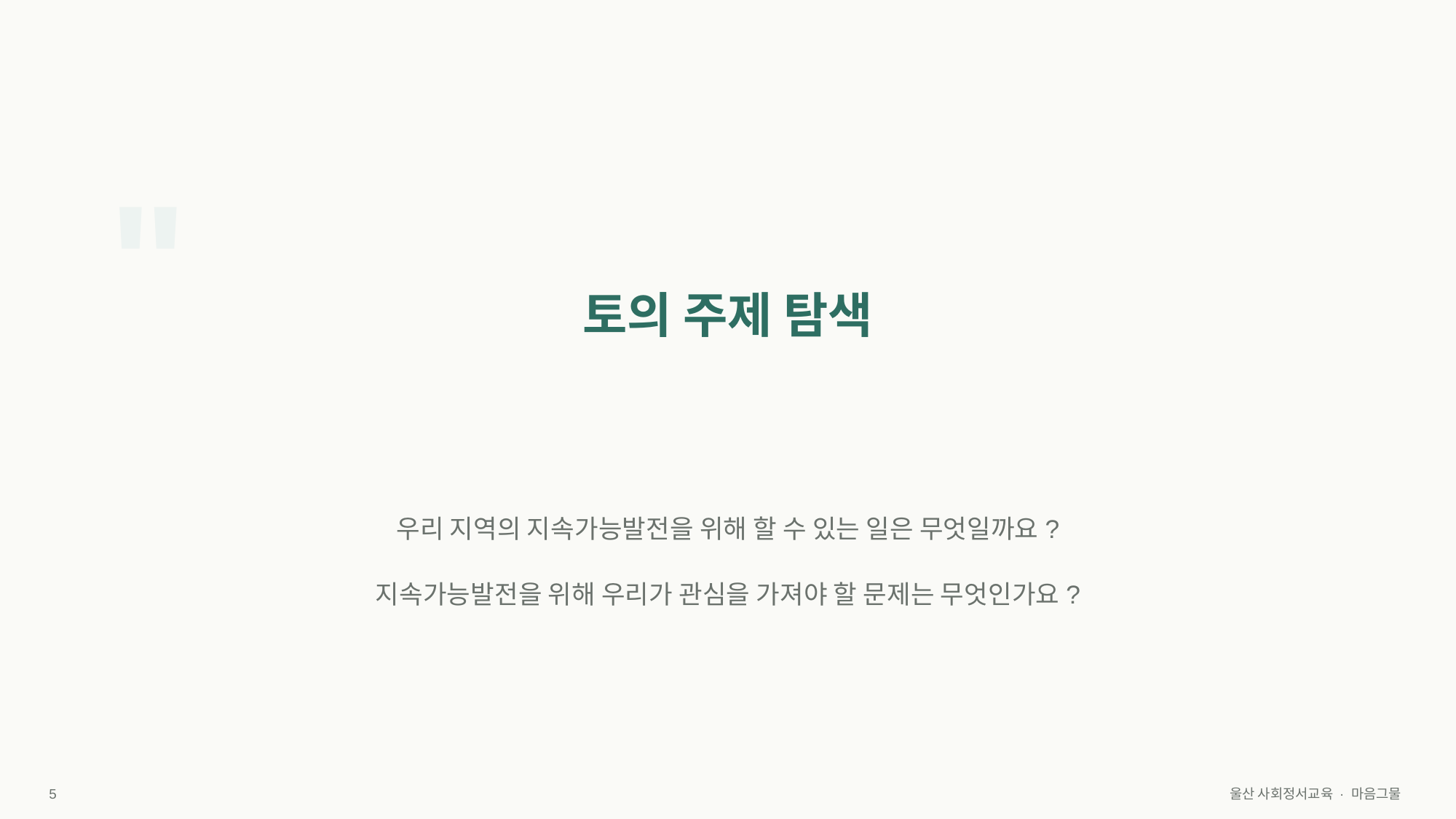

"
토의 주제 탐색
우리 지역의 지속가능발전을 위해 할 수 있는 일은 무엇일까요?
지속가능발전을 위해 우리가 관심을 가져야 할 문제는 무엇인가요?
5
울산 사회정서교육 · 마음그물